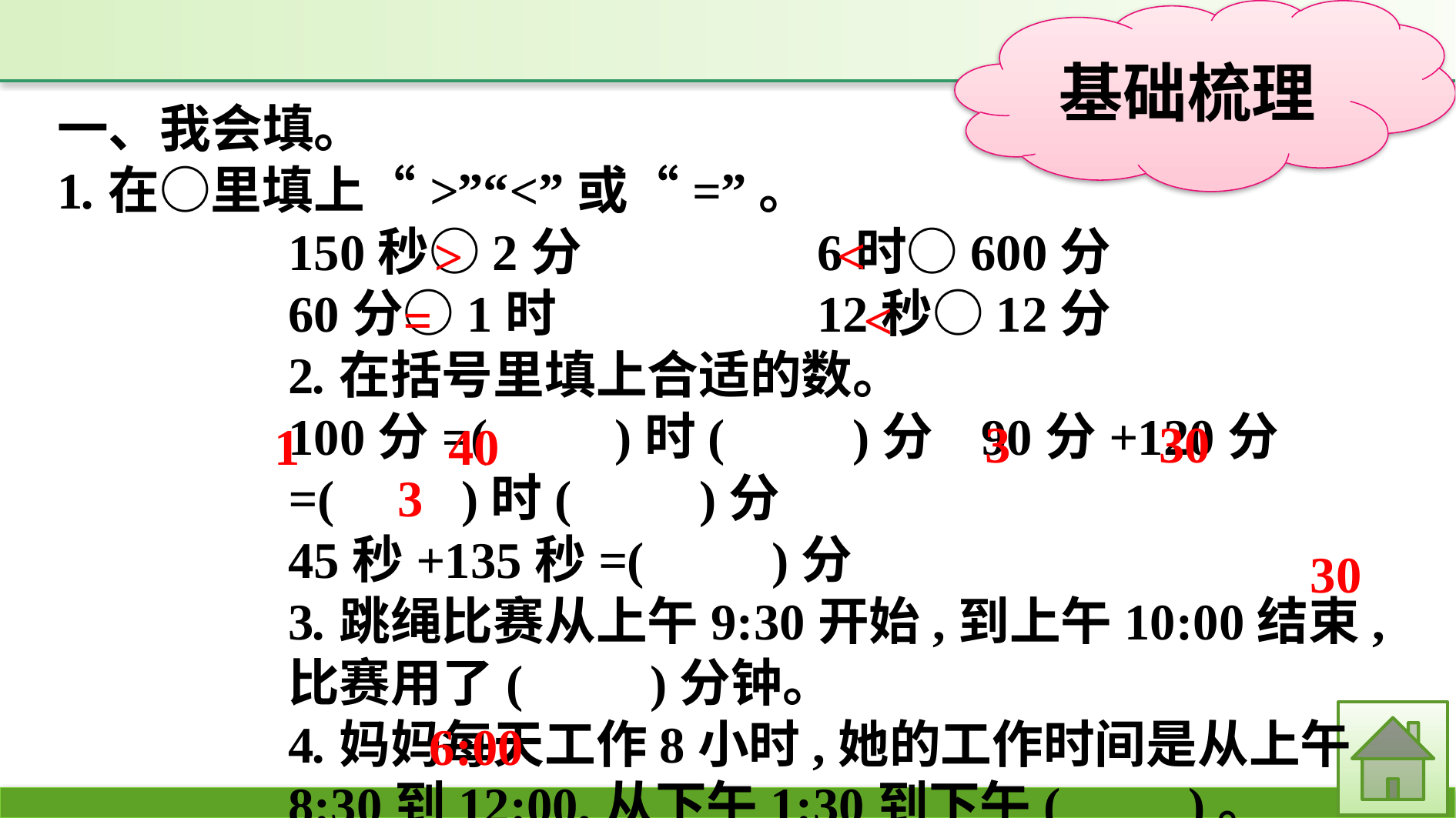

一、我会填。
1.在○里填上“>”“<”或“=”。
150秒○2分　　	6时○600分
60分○1时			12秒○12分
2.在括号里填上合适的数。
100分=(　　)时(　　)分	90分+120分=(　　)时(　　)分
45秒+135秒=(　　)分
3.跳绳比赛从上午9:30开始,到上午10:00结束,比赛用了(　　)分钟。
4.妈妈每天工作8小时,她的工作时间是从上午8:30到12:00,从下午1:30到下午(　　)。
<
>
=
<
3
30
1
40
3
30
6:00